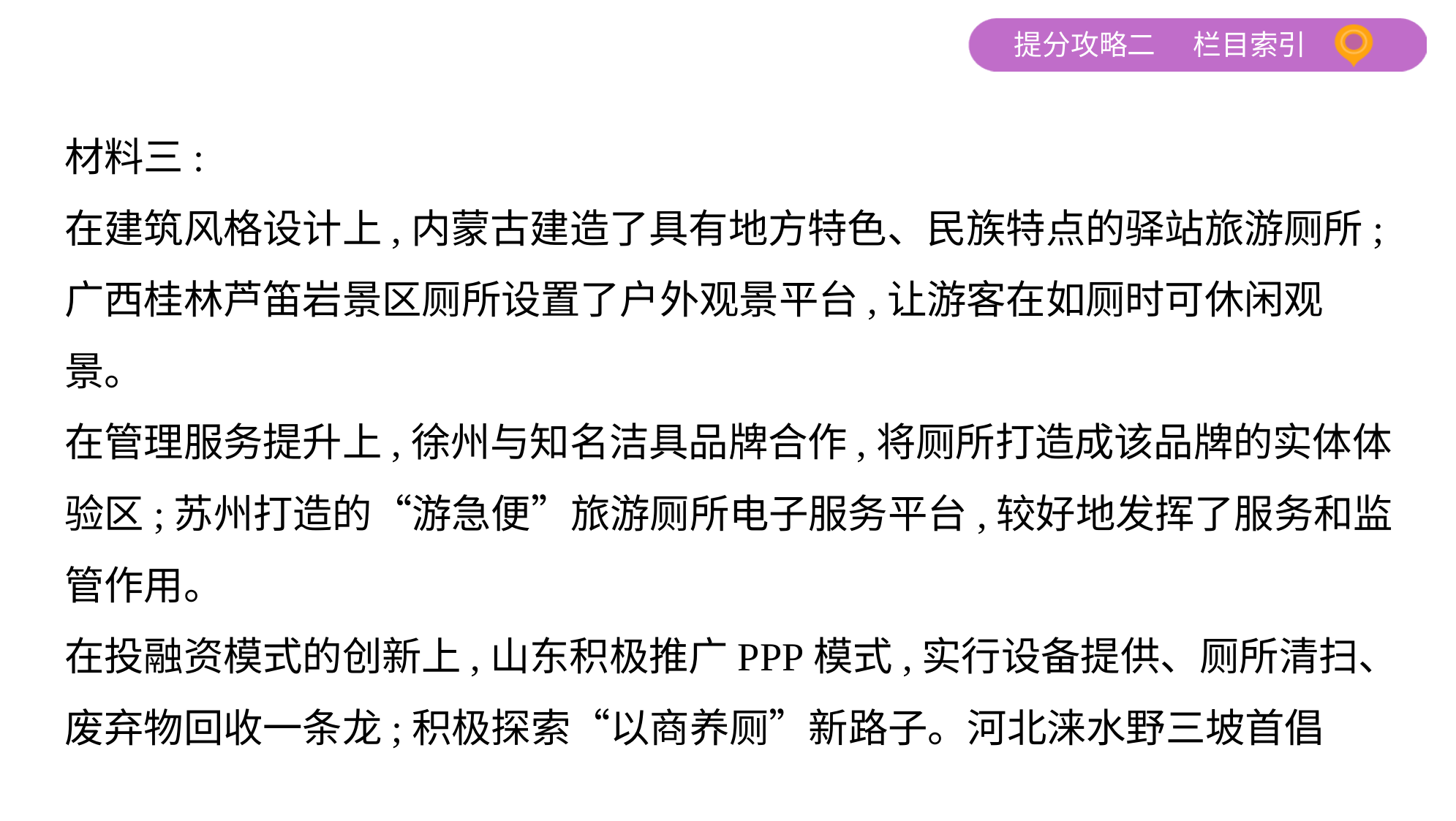

材料三:
在建筑风格设计上,内蒙古建造了具有地方特色、民族特点的驿站旅游厕所;
广西桂林芦笛岩景区厕所设置了户外观景平台,让游客在如厕时可休闲观
景。
在管理服务提升上,徐州与知名洁具品牌合作,将厕所打造成该品牌的实体体
验区;苏州打造的“游急便”旅游厕所电子服务平台,较好地发挥了服务和监
管作用。
在投融资模式的创新上,山东积极推广PPP模式,实行设备提供、厕所清扫、
废弃物回收一条龙;积极探索“以商养厕”新路子。河北涞水野三坡首倡